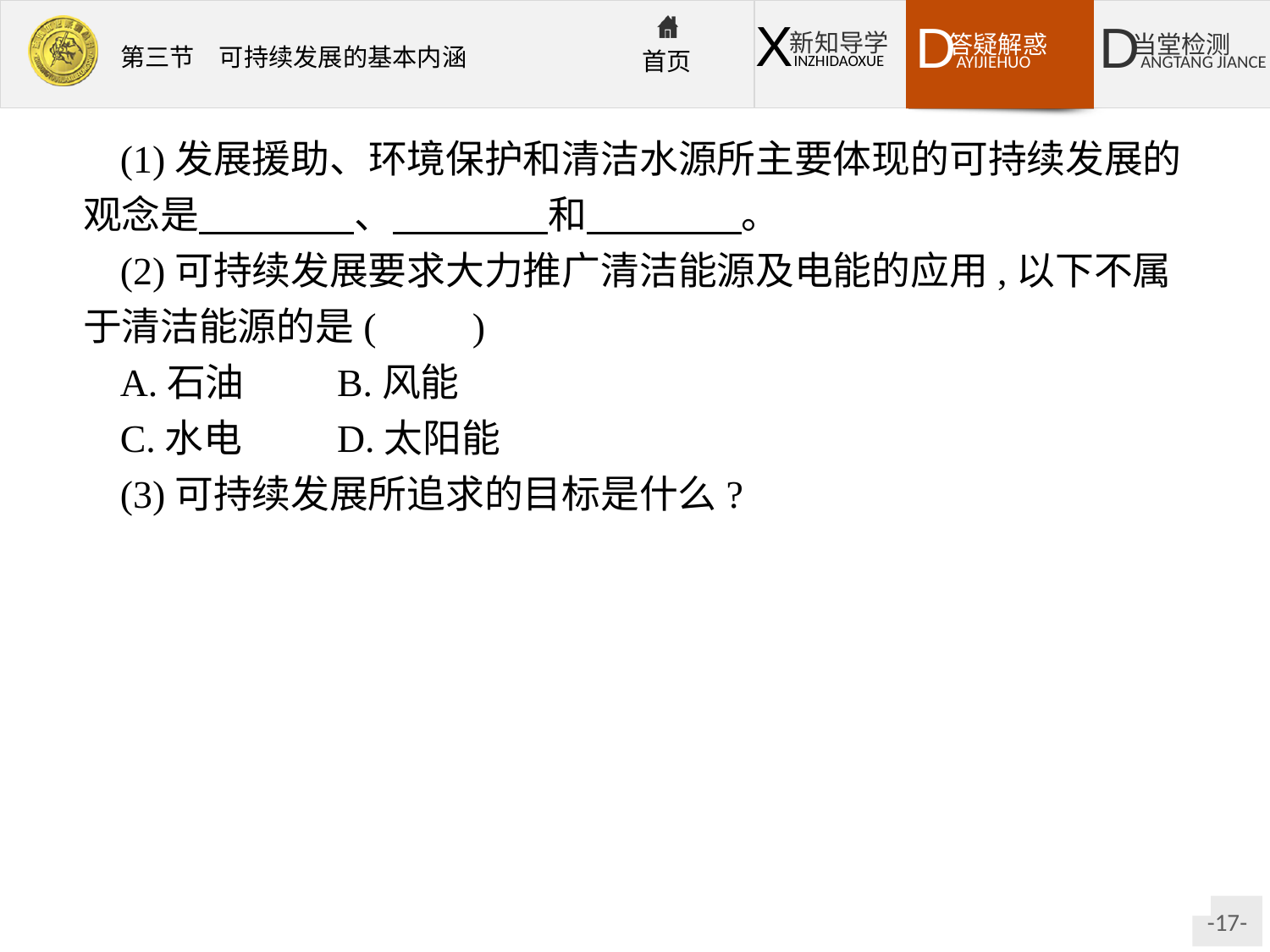

(1)发展援助、环境保护和清洁水源所主要体现的可持续发展的观念是　　　　、　　　　和　　　　。
(2)可持续发展要求大力推广清洁能源及电能的应用,以下不属于清洁能源的是(　　)
A.石油	B.风能
C.水电	D.太阳能
(3)可持续发展所追求的目标是什么?
解析认真仔细地分析图中显示的五大要点,尤其是图中的文字信息,可以确定每一要点反映的可持续发展的基本观念。燃烧石油类物质产生大量大气污染物,故石油不是清洁能源。
答案(1)发展的观念　环境的观念　权利的观念
(2)A
(3)既要使人类的各种需要得到满足,个人得到充分发展,又要保护资源和生态环境,不对后代人的生存和发展构成威胁。